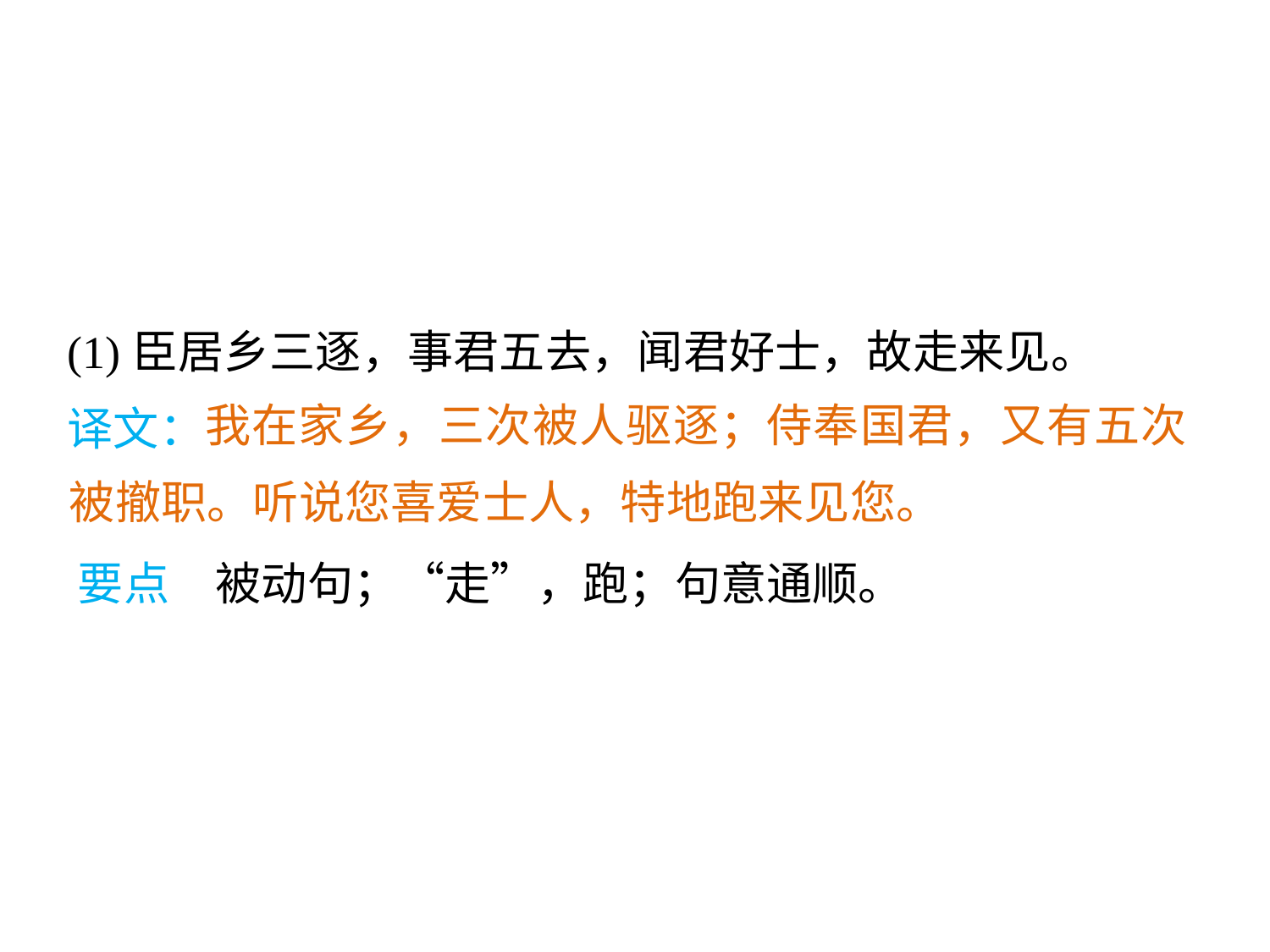

(1)臣居乡三逐，事君五去，闻君好士，故走来见。
译文：
           我在家乡，三次被人驱逐；侍奉国君，又有五次被撤职。听说您喜爱士人，特地跑来见您。
要点　被动句；“走”，跑；句意通顺。